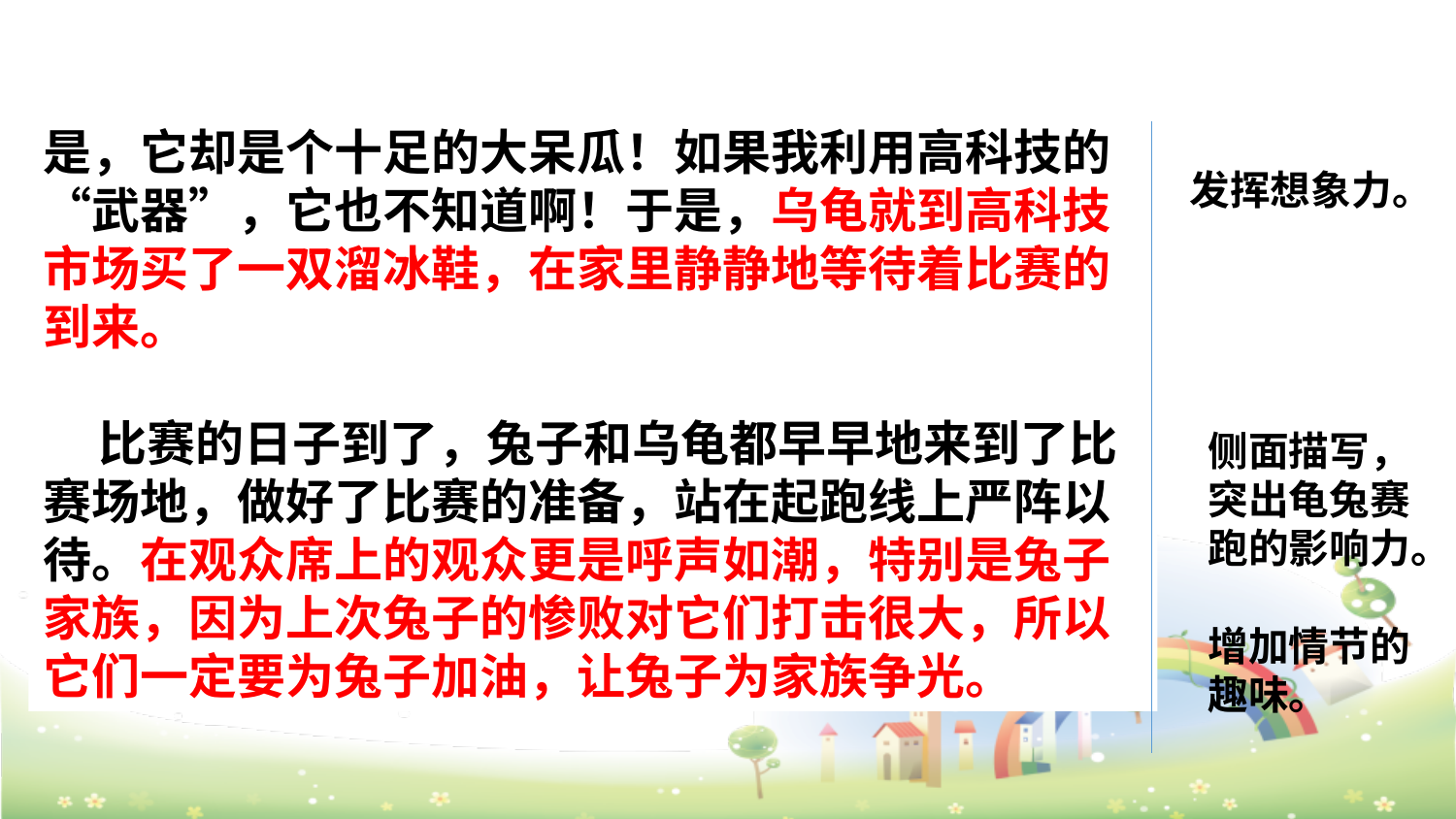

是，它却是个十足的大呆瓜！如果我利用高科技的“武器”，它也不知道啊！于是，乌龟就到高科技市场买了一双溜冰鞋，在家里静静地等待着比赛的到来。

    比赛的日子到了，兔子和乌龟都早早地来到了比赛场地，做好了比赛的准备，站在起跑线上严阵以待。在观众席上的观众更是呼声如潮，特别是兔子家族，因为上次兔子的惨败对它们打击很大，所以它们一定要为兔子加油，让兔子为家族争光。
发挥想象力。
侧面描写，突出龟兔赛跑的影响力。

增加情节的趣味。